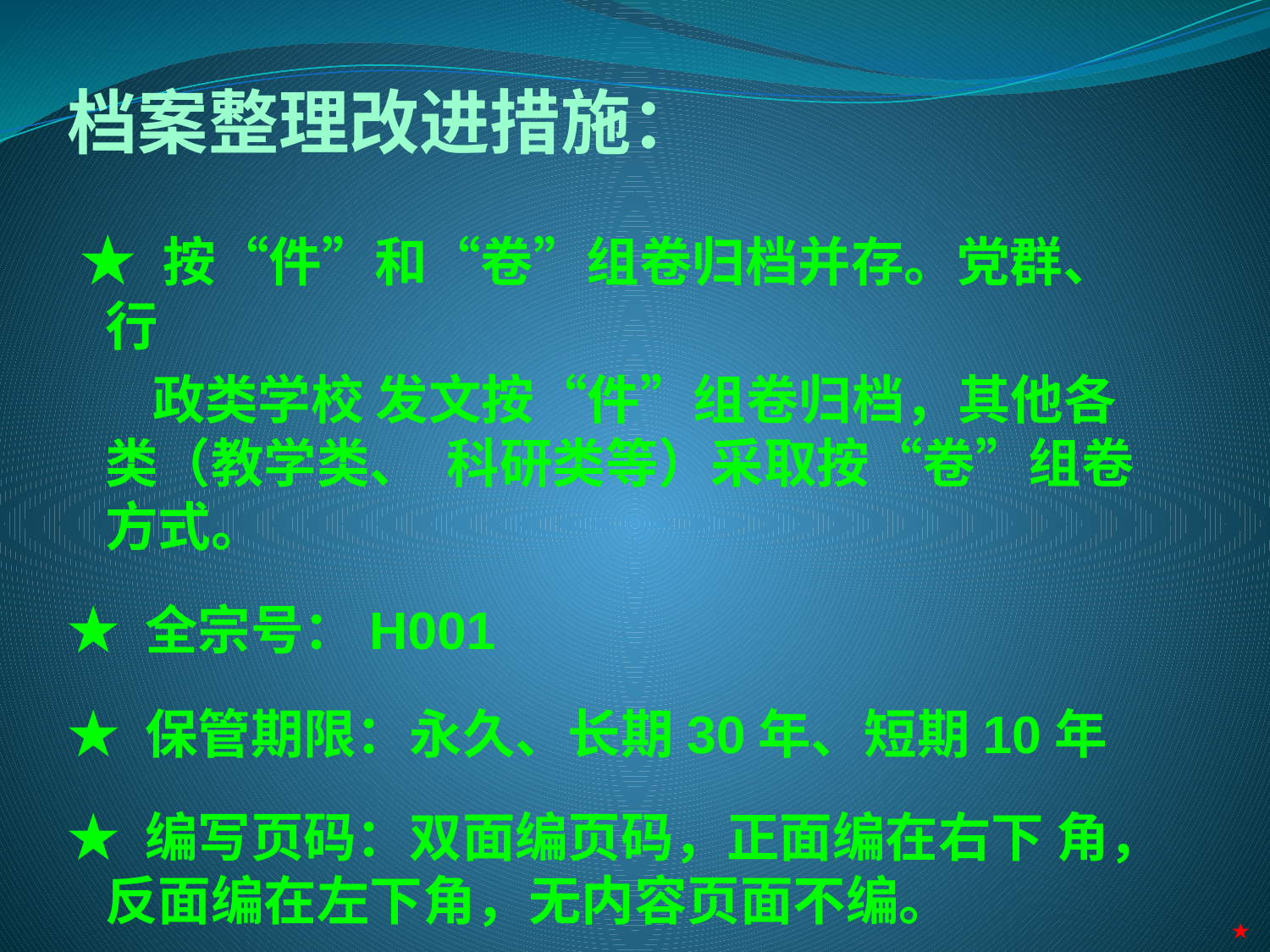

档案整理改进措施：

 ★ 按“件”和“卷”组卷归档并存。党群、行
      政类学校 发文按“件”组卷归档，其他各类（教学类、  科研类等）采取按“卷”组卷方式。

★ 全宗号：H001

★ 保管期限：永久、长期30年、短期10年

★ 编写页码：双面编页码，正面编在右下 角，反面编在左下角，无内容页面不编。
★